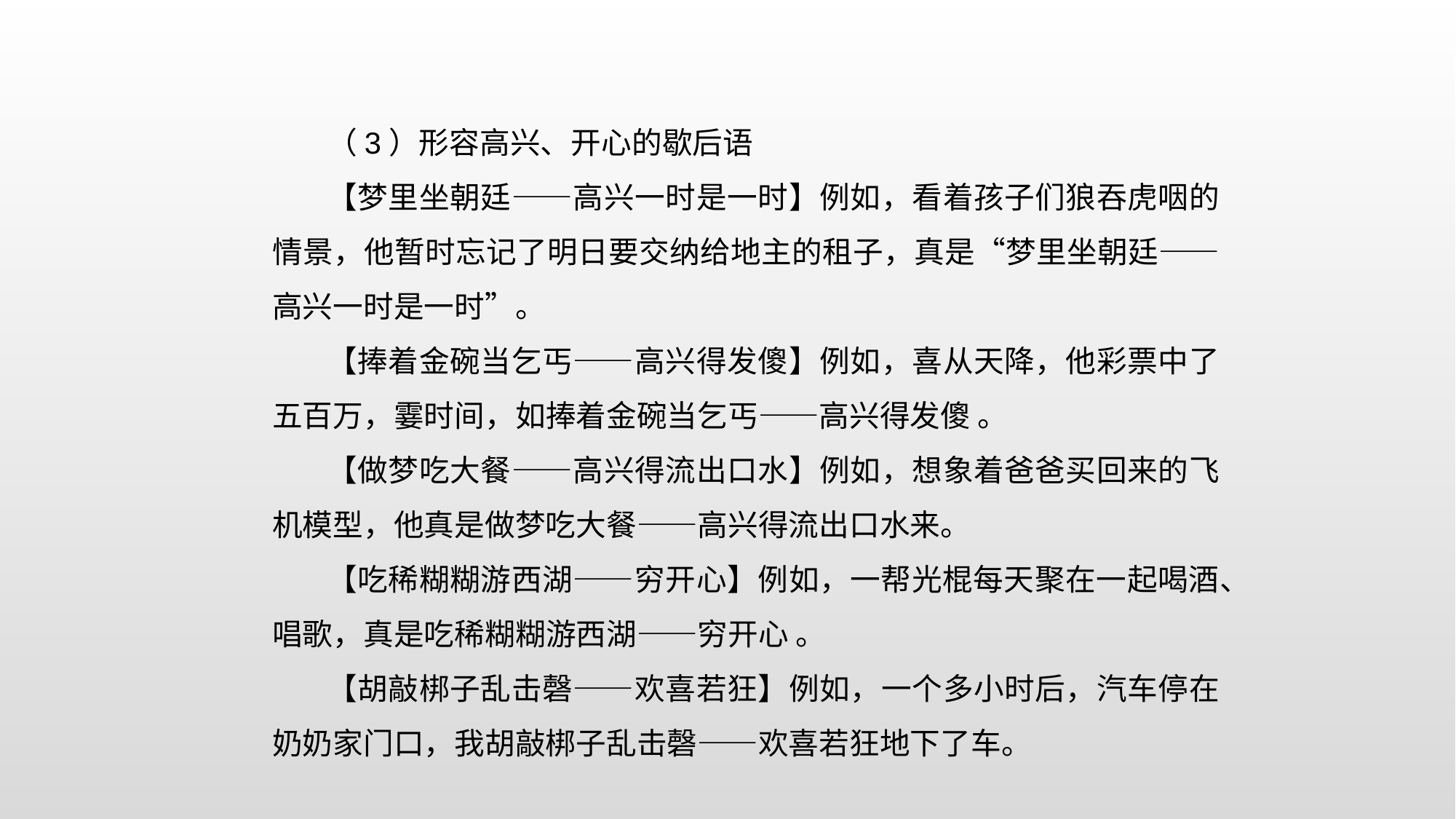

（3）形容高兴、开心的歇后语
【梦里坐朝廷——高兴一时是一时】例如，看着孩子们狼吞虎咽的情景，他暂时忘记了明日要交纳给地主的租子，真是“梦里坐朝廷——高兴一时是一时”。
【捧着金碗当乞丐——高兴得发傻】例如，喜从天降，他彩票中了五百万，霎时间，如捧着金碗当乞丐——高兴得发傻 。
【做梦吃大餐——高兴得流出口水】例如，想象着爸爸买回来的飞机模型，他真是做梦吃大餐——高兴得流出口水来。
【吃稀糊糊游西湖——穷开心】例如，一帮光棍每天聚在一起喝酒、唱歌，真是吃稀糊糊游西湖——穷开心 。
【胡敲梆子乱击磬——欢喜若狂】例如，一个多小时后，汽车停在奶奶家门口，我胡敲梆子乱击磬——欢喜若狂地下了车。